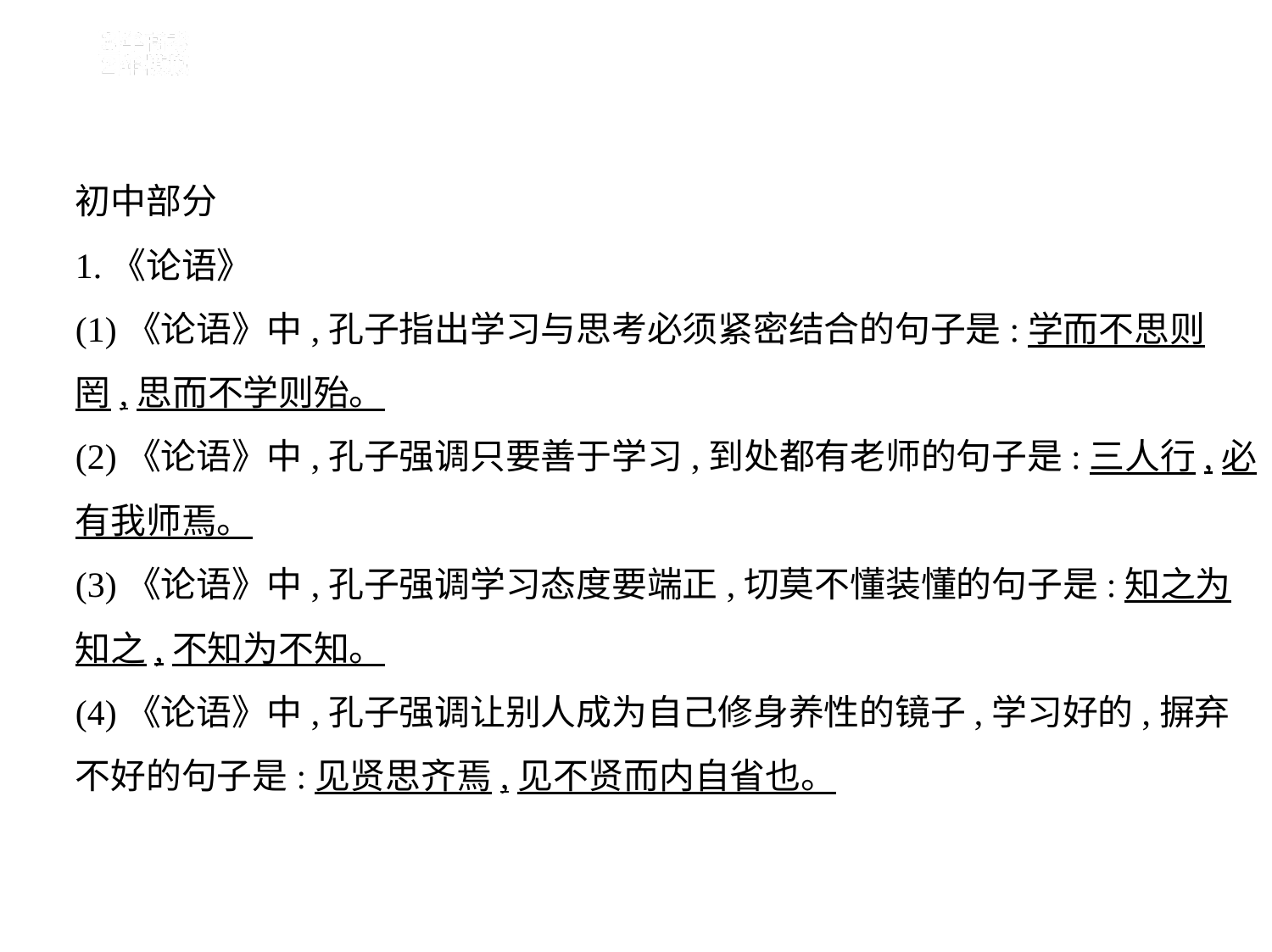

初中部分
1.《论语》
(1)《论语》中,孔子指出学习与思考必须紧密结合的句子是:学而不思则
罔,思而不学则殆。
(2)《论语》中,孔子强调只要善于学习,到处都有老师的句子是:三人行,必
有我师焉。
(3)《论语》中,孔子强调学习态度要端正,切莫不懂装懂的句子是:知之为
知之,不知为不知。
(4)《论语》中,孔子强调让别人成为自己修身养性的镜子,学习好的,摒弃
不好的句子是:见贤思齐焉,见不贤而内自省也。